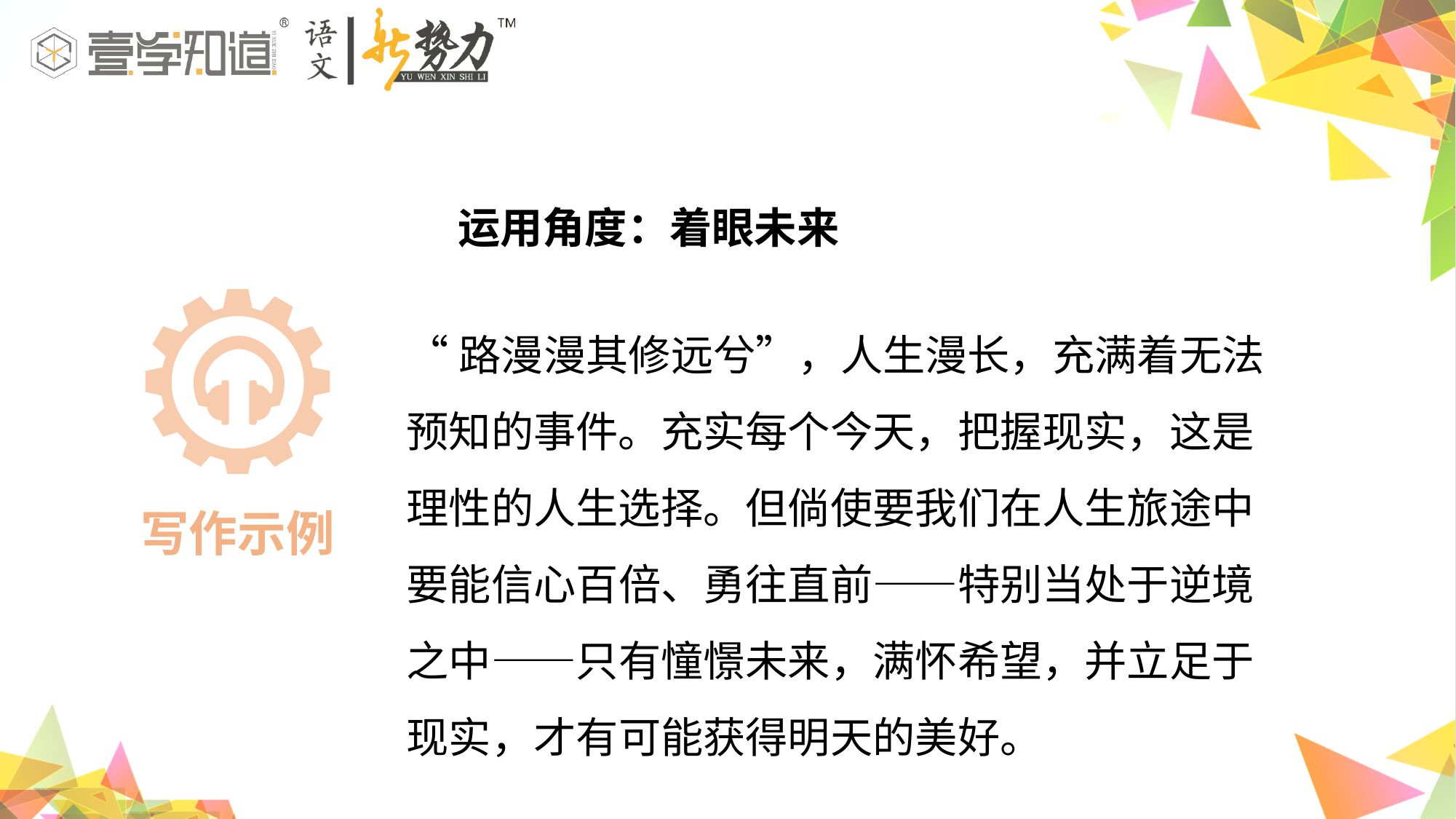

运用角度：着眼未来

“路漫漫其修远兮”，人生漫长，充满着无法预知的事件。充实每个今天，把握现实，这是理性的人生选择。但倘使要我们在人生旅途中要能信心百倍、勇往直前——特别当处于逆境之中——只有憧憬未来，满怀希望，并立足于现实，才有可能获得明天的美好。

写作示例